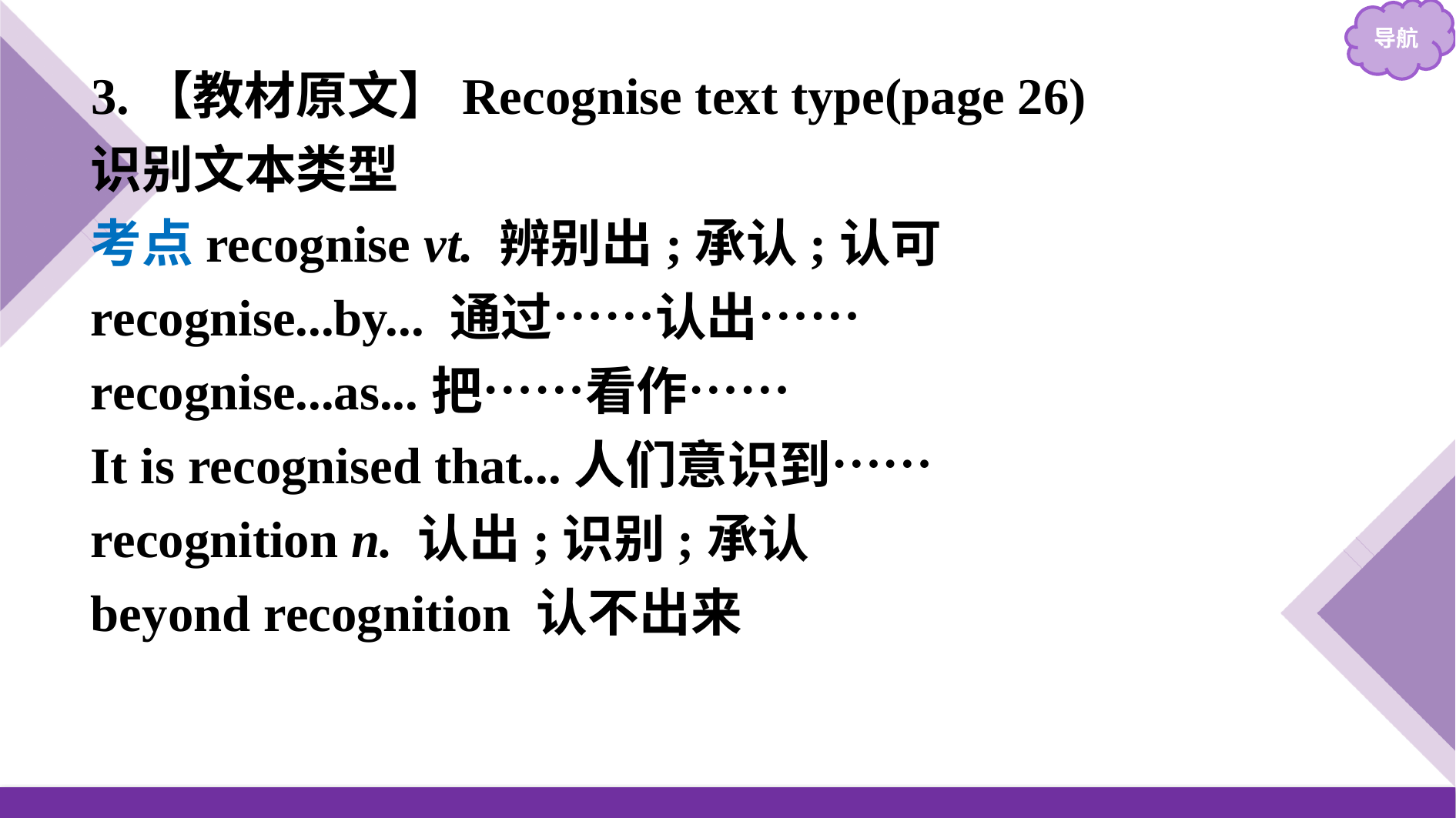

3.【教材原文】Recognise text type(page 26)
识别文本类型
考点recognise vt. 辨别出;承认;认可
recognise...by... 通过……认出……
recognise...as...把……看作……
It is recognised that...人们意识到……
recognition n. 认出;识别;承认
beyond recognition 认不出来